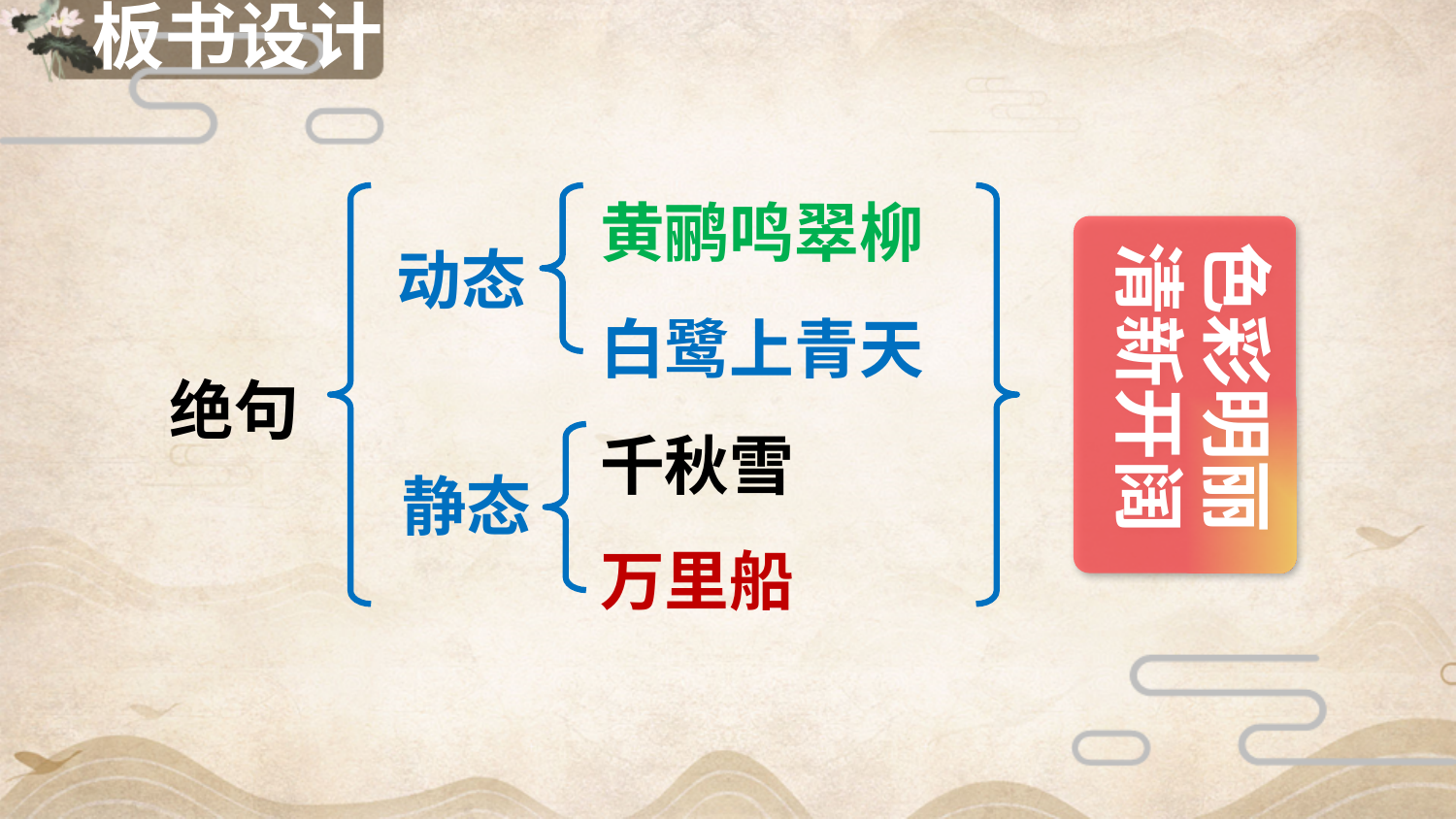

板书设计
黄鹂鸣翠柳
白鹭上青天
千秋雪
万里船

色彩明丽
清新开阔
动态
绝句

静态